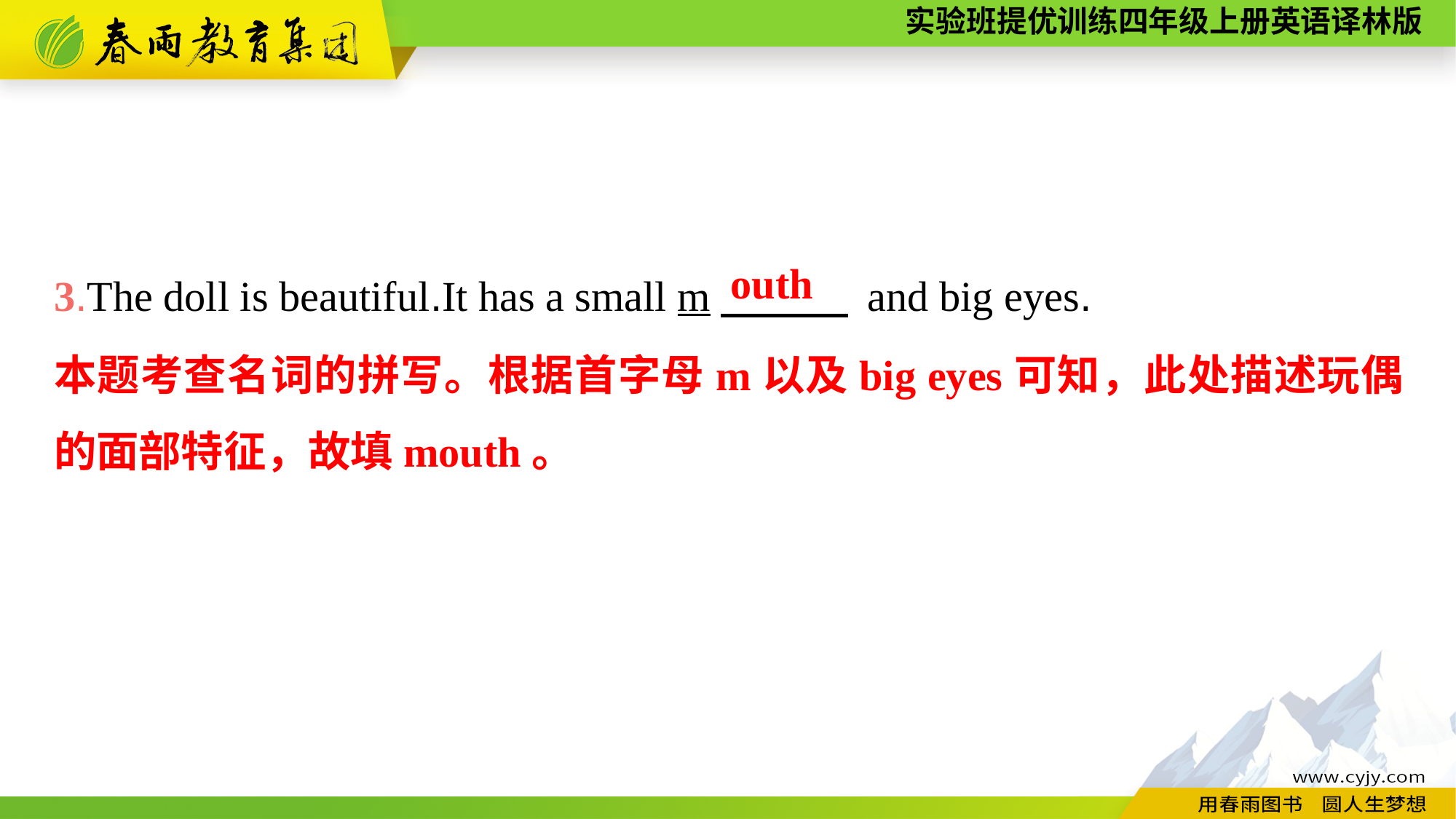

3.The doll is beautiful.It has a small m　　　 and big eyes.
outh
本题考查名词的拼写。根据首字母m以及big eyes可知，此处描述玩偶的面部特征，故填mouth。